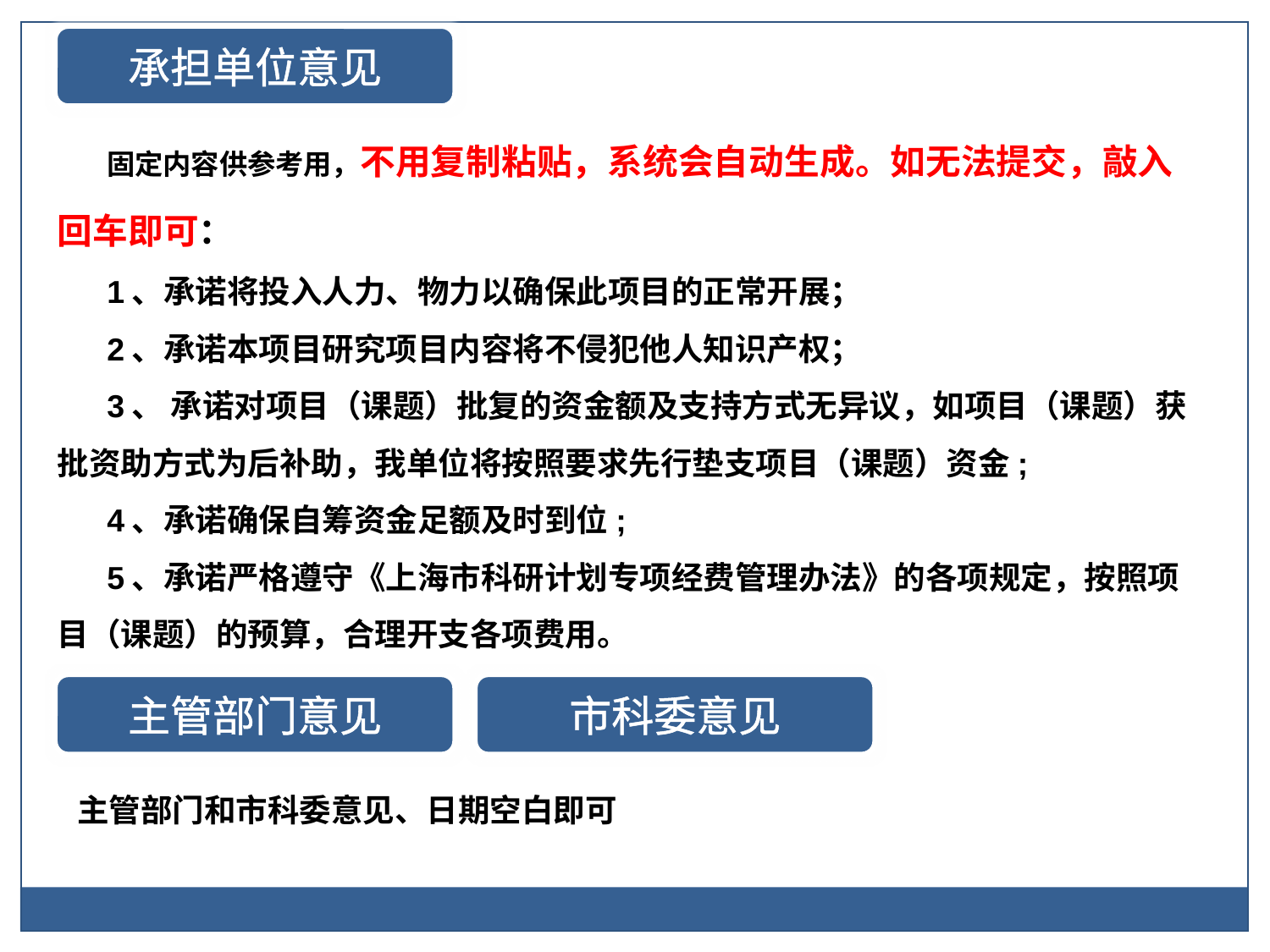

承担单位意见
固定内容供参考用，不用复制粘贴，系统会自动生成。如无法提交，敲入回车即可：
1、承诺将投入人力、物力以确保此项目的正常开展；
2、承诺本项目研究项目内容将不侵犯他人知识产权；
3、 承诺对项目（课题）批复的资金额及支持方式无异议，如项目（课题）获批资助方式为后补助，我单位将按照要求先行垫支项目（课题）资金;
4、承诺确保自筹资金足额及时到位;
5、承诺严格遵守《上海市科研计划专项经费管理办法》的各项规定，按照项目（课题）的预算，合理开支各项费用。
主管部门意见
市科委意见
主管部门和市科委意见、日期空白即可